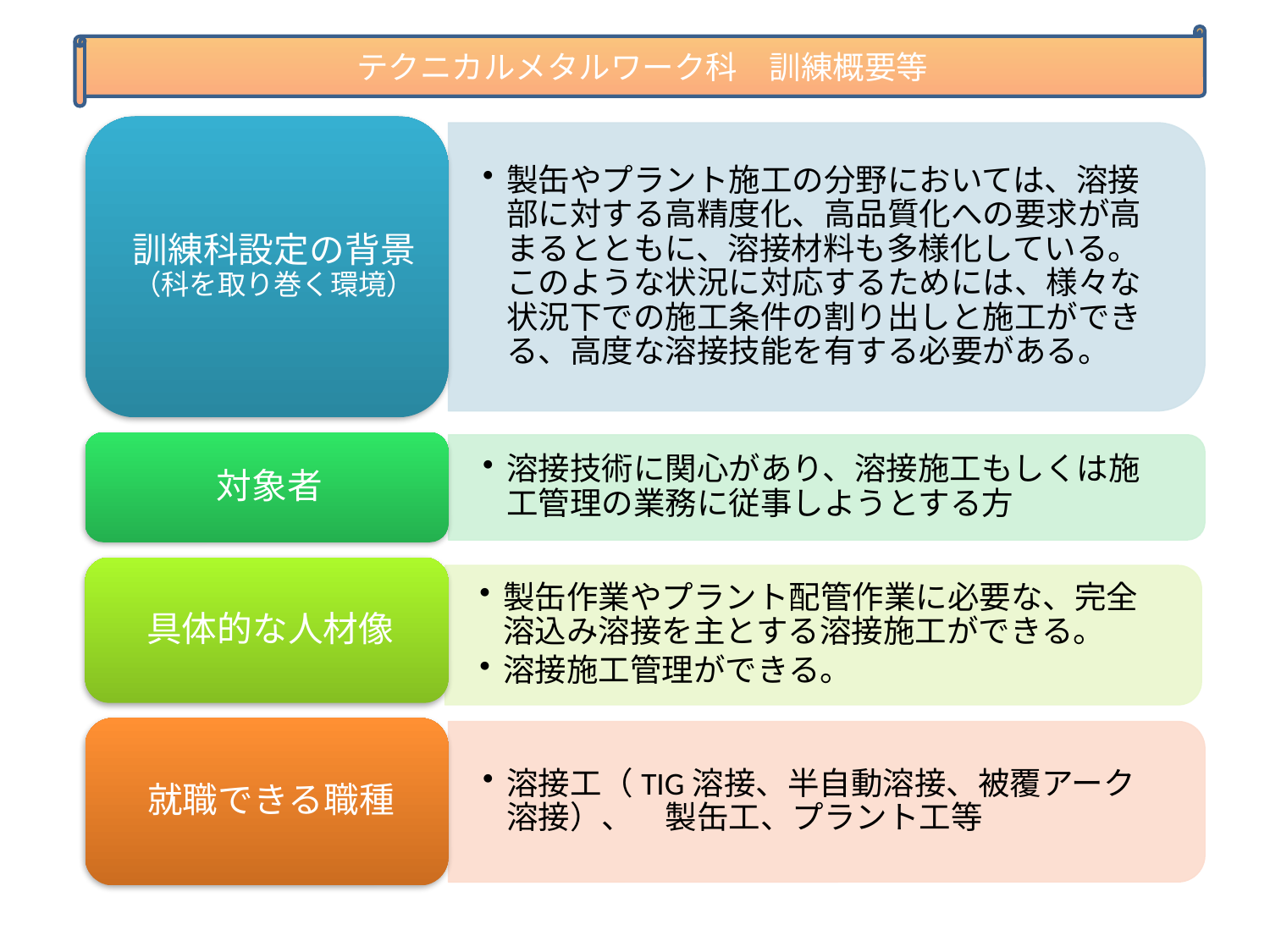

テクニカルメタルワーク科　訓練概要等
製缶やプラント施工の分野においては、溶接部に対する高精度化、高品質化への要求が高まるとともに、溶接材料も多様化している。このような状況に対応するためには、様々な状況下での施工条件の割り出しと施工ができる、高度な溶接技能を有する必要がある。
訓練科設定の背景
（科を取り巻く環境）
溶接技術に関心があり、溶接施工もしくは施工管理の業務に従事しようとする方
対象者
製缶作業やプラント配管作業に必要な、完全溶込み溶接を主とする溶接施工ができる。
溶接施工管理ができる。
具体的な人材像
溶接工（TIG溶接、半自動溶接、被覆アーク溶接）、　製缶工、プラント工等
就職できる職種